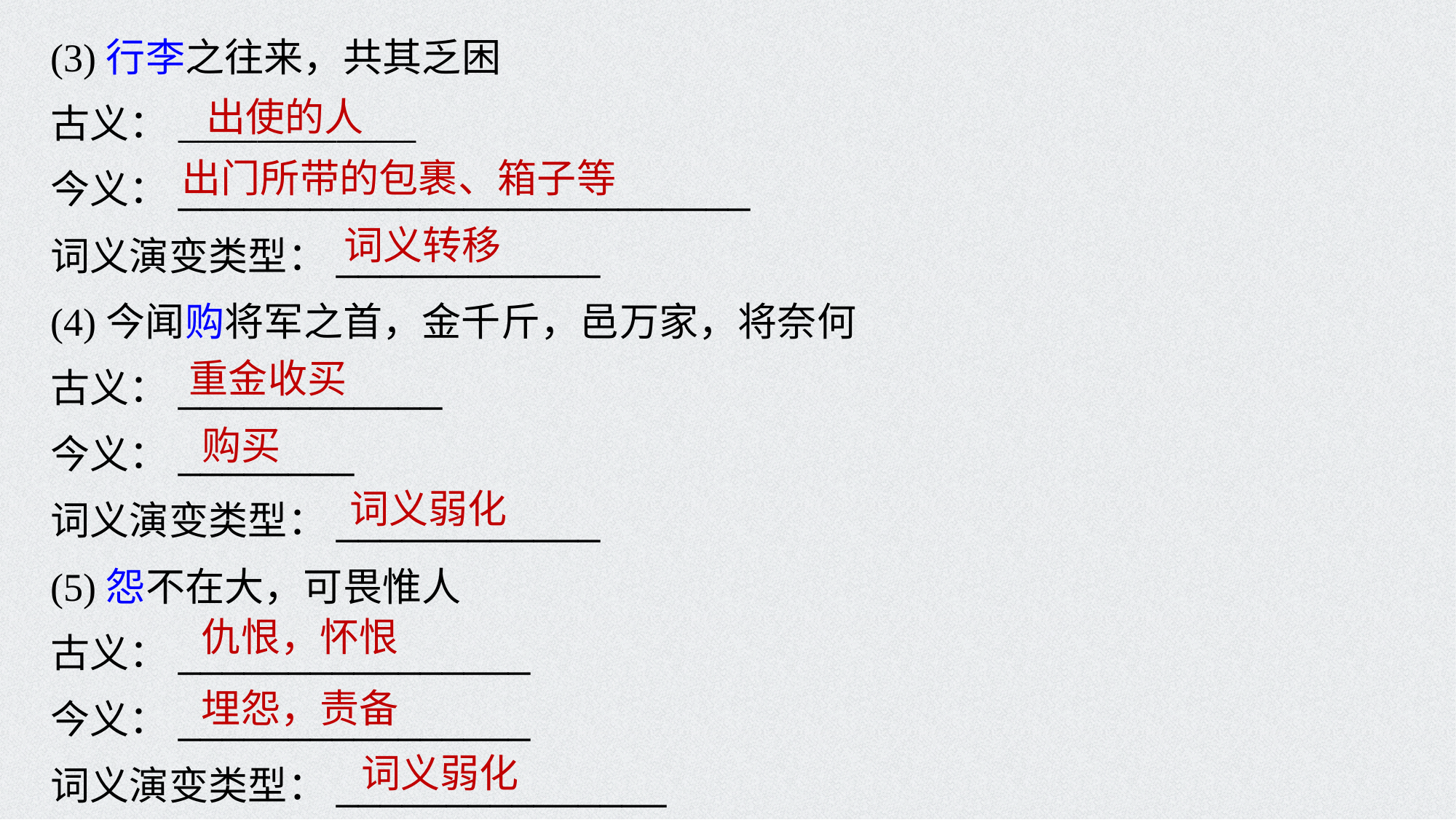

(3)行李之往来，共其乏困
古义：____________
今义：__________________________
词义演变类型：____________
(4)今闻购将军之首，金千斤，邑万家，将奈何
古义：____________
今义：________
词义演变类型：____________
(5)怨不在大，可畏惟人
古义：________________
今义：________________
词义演变类型：_______________
出使的人
出门所带的包裹、箱子等
词义转移
重金收买
购买
词义弱化
仇恨，怀恨
埋怨，责备
词义弱化